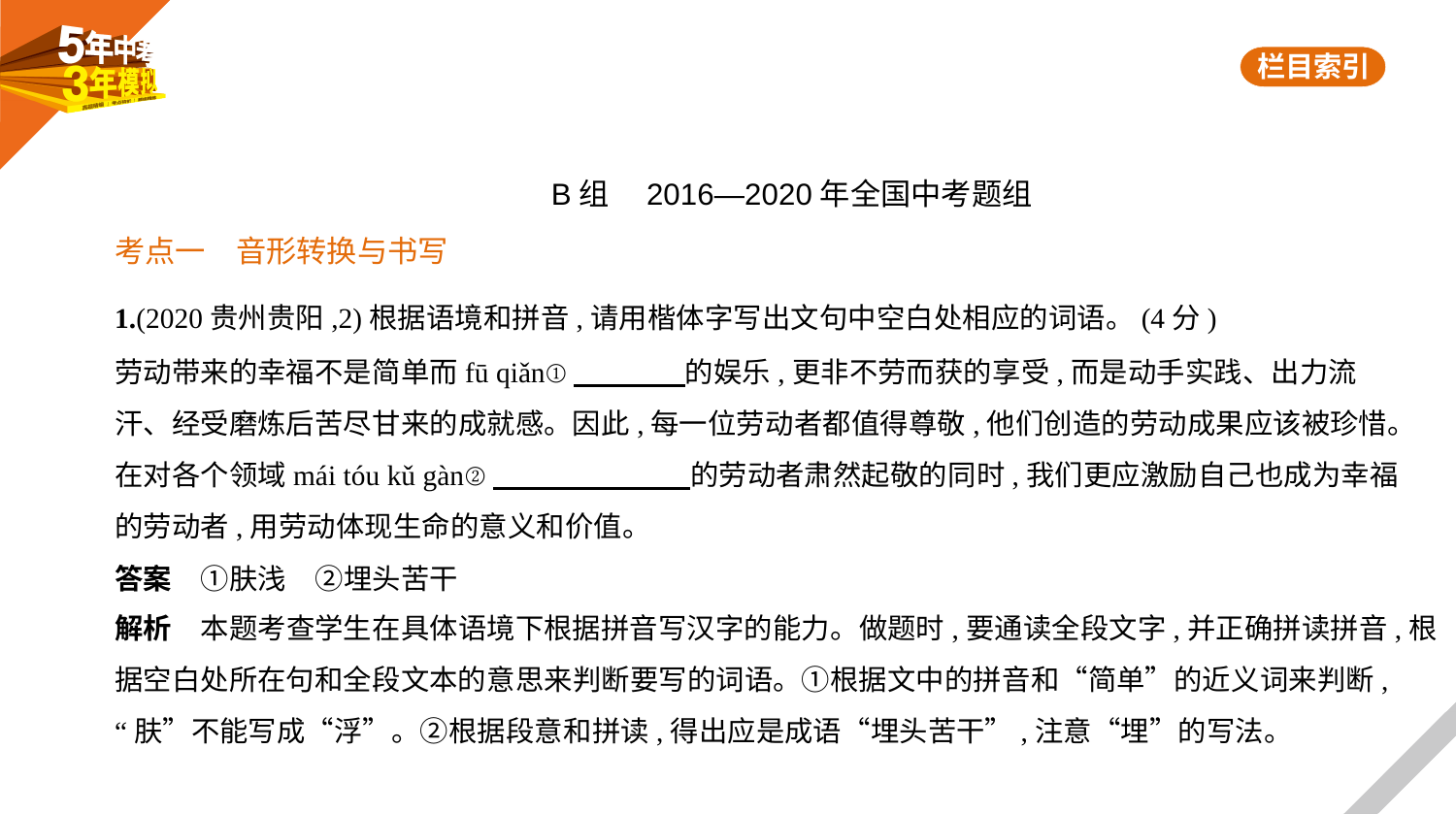

B组　2016—2020年全国中考题组
考点一　音形转换与书写
1.(2020贵州贵阳,2)根据语境和拼音,请用楷体字写出文句中空白处相应的词语。(4分)
劳动带来的幸福不是简单而fū qiǎn①　　　    的娱乐,更非不劳而获的享受,而是动手实践、出力流
汗、经受磨炼后苦尽甘来的成就感。因此,每一位劳动者都值得尊敬,他们创造的劳动成果应该被珍惜。
在对各个领域mái tóu kǔ gàn②　　　　　　    的劳动者肃然起敬的同时,我们更应激励自己也成为幸福
的劳动者,用劳动体现生命的意义和价值。
答案　①肤浅　②埋头苦干
解析　本题考查学生在具体语境下根据拼音写汉字的能力。做题时,要通读全段文字,并正确拼读拼音,根
据空白处所在句和全段文本的意思来判断要写的词语。①根据文中的拼音和“简单”的近义词来判断,
“肤”不能写成“浮”。②根据段意和拼读,得出应是成语“埋头苦干”,注意“埋”的写法。